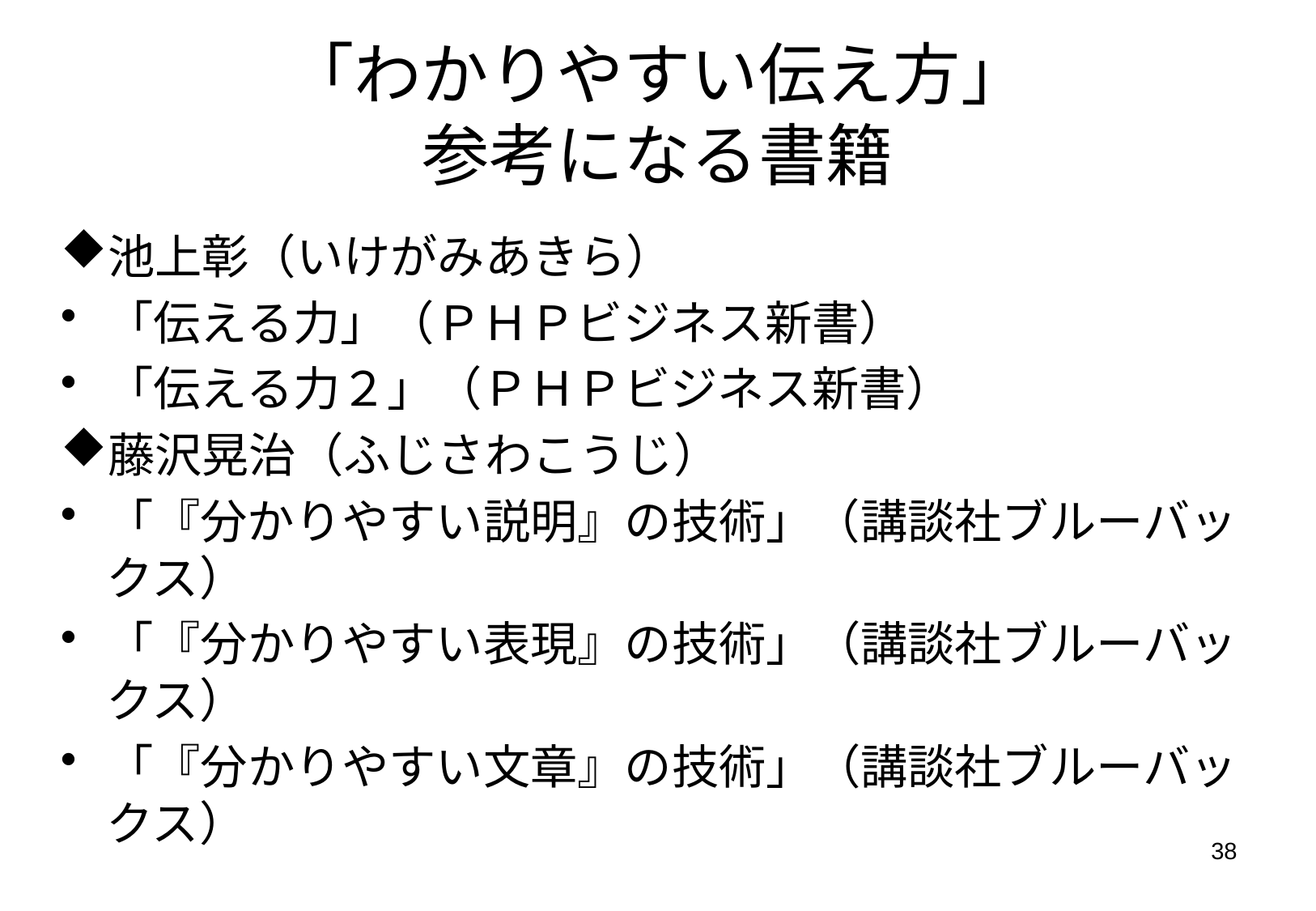

# 「わかりやすい伝え方」 参考になる書籍
池上彰（いけがみあきら）
「伝える力」（ＰＨＰビジネス新書）
「伝える力２」（ＰＨＰビジネス新書）
藤沢晃治（ふじさわこうじ）
「『分かりやすい説明』の技術」（講談社ブルーバックス）
「『分かりやすい表現』の技術」（講談社ブルーバックス）
「『分かりやすい文章』の技術」（講談社ブルーバックス）
38